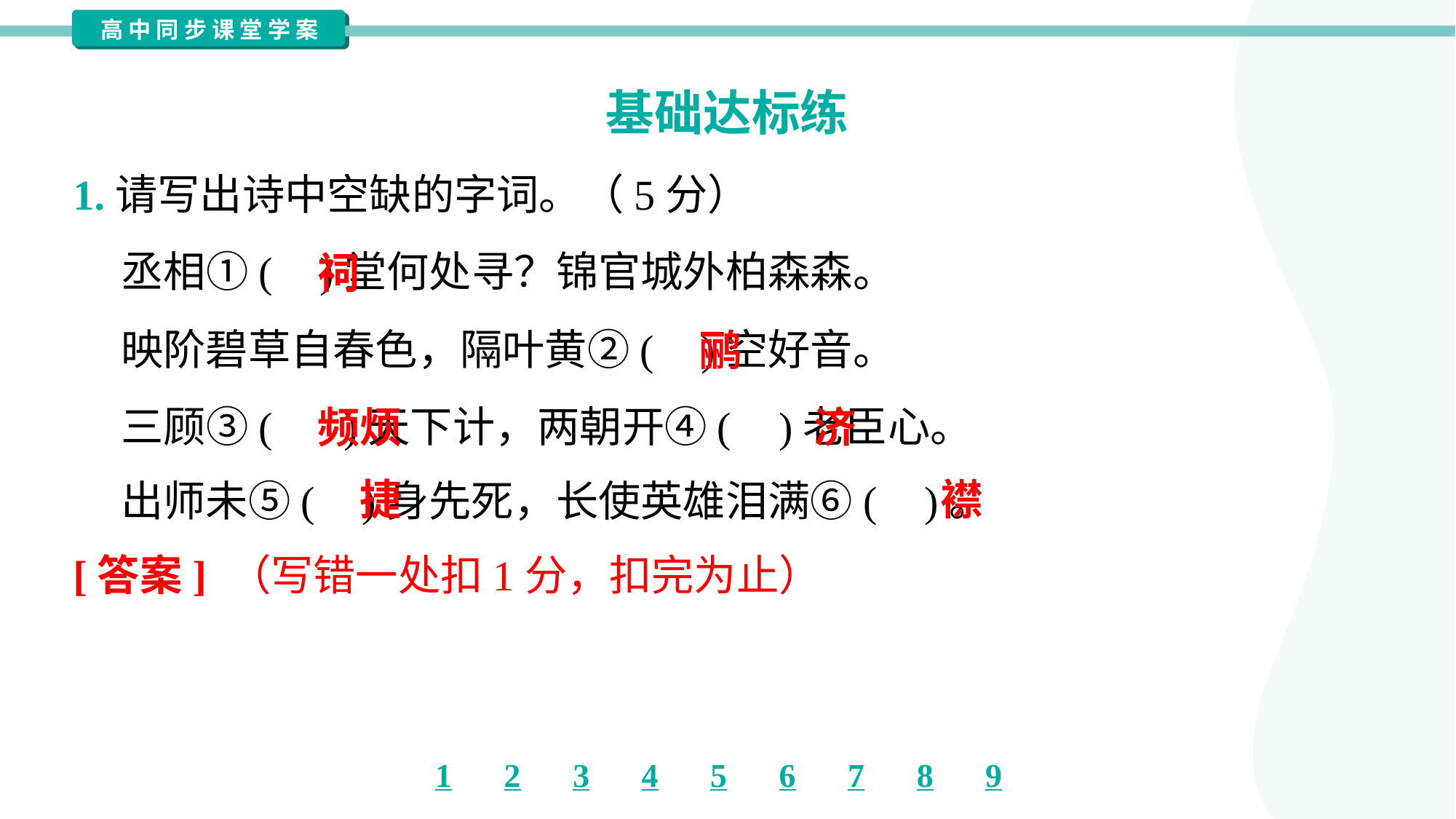

基础达标练
1.请写出诗中空缺的字词。（5分）
    丞相①(    )堂何处寻？锦官城外柏森森。
    映阶碧草自春色，隔叶黄②(    )空好音。
    三顾③(      )天下计，两朝开④(    )老臣心。
    出师未⑤(    )身先死，长使英雄泪满⑥(    )。
祠
鹂
频烦
济
捷
襟
[答案] （写错一处扣1分，扣完为止）